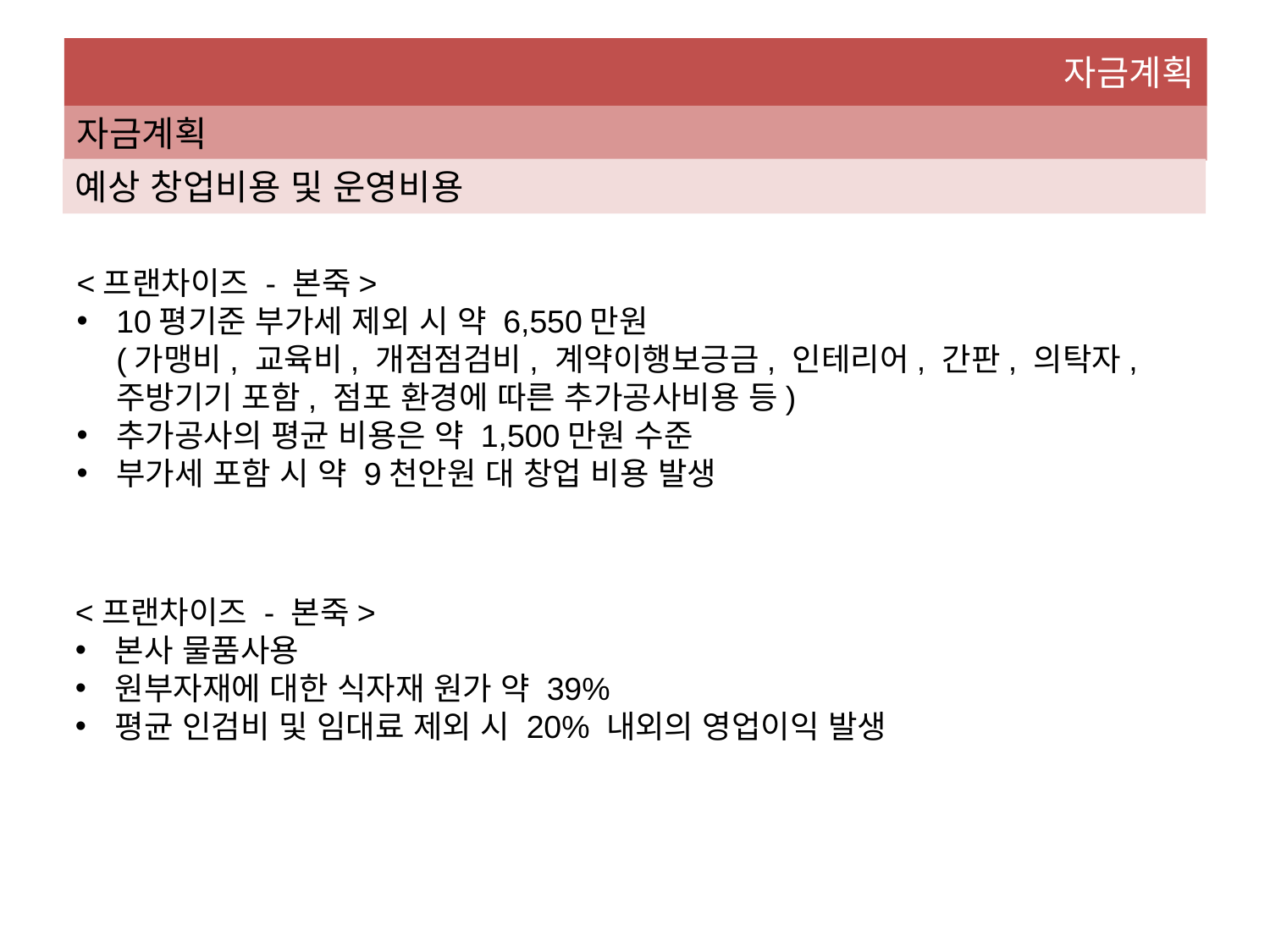

자금계획
자금계획
예상 창업비용 및 운영비용
<프랜차이즈 - 본죽>
10평기준 부가세 제외 시 약 6,550만원
(가맹비, 교육비, 개점점검비, 계약이행보긍금, 인테리어, 간판, 의탁자, 주방기기 포함, 점포 환경에 따른 추가공사비용 등)
추가공사의 평균 비용은 약 1,500만원 수준
부가세 포함 시 약 9천안원 대 창업 비용 발생
<프랜차이즈 - 본죽>
본사 물품사용
원부자재에 대한 식자재 원가 약 39%
평균 인검비 및 임대료 제외 시 20% 내외의 영업이익 발생